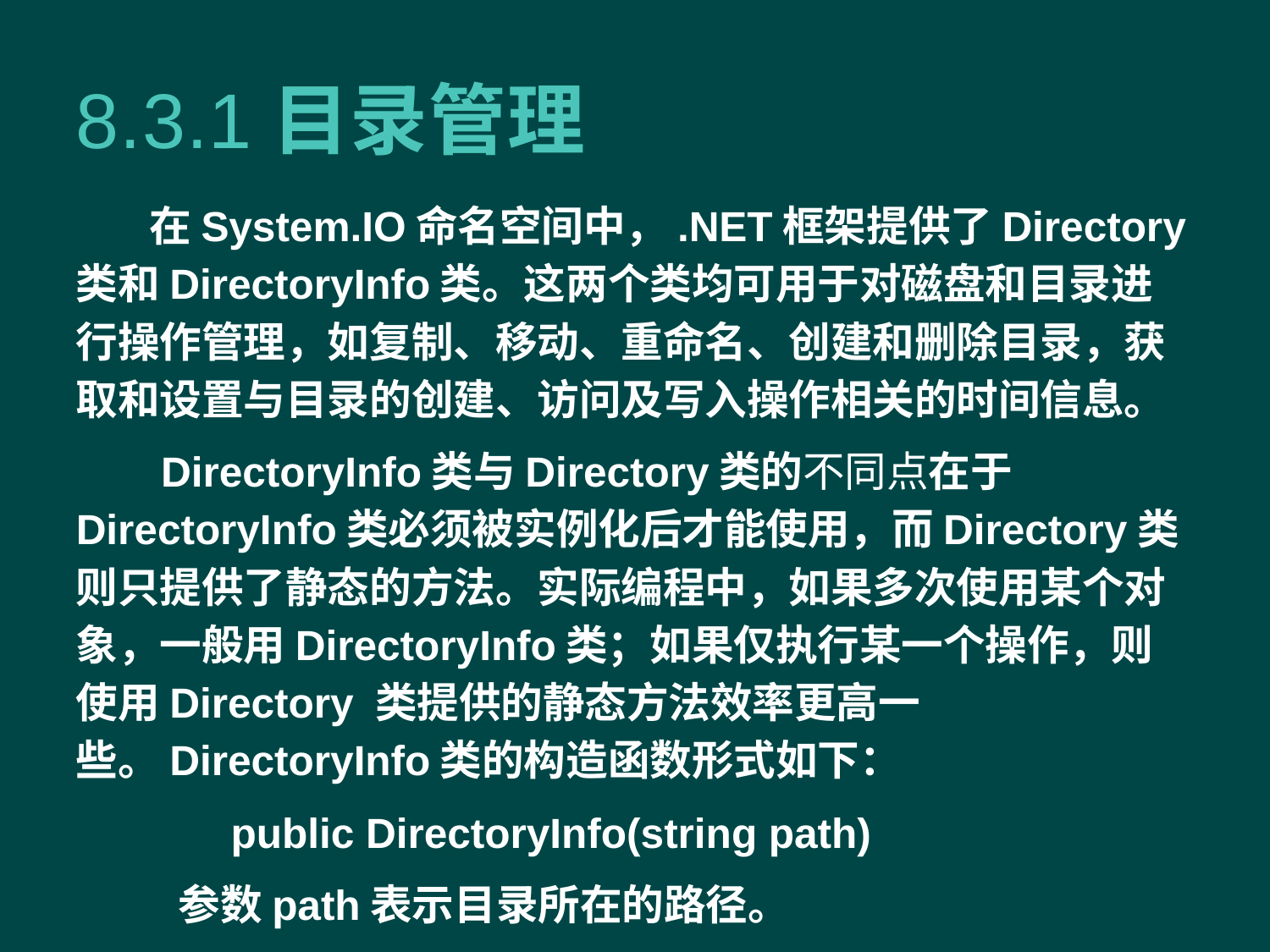

# 8.3.1目录管理
在System.IO命名空间中，.NET框架提供了Directory类和DirectoryInfo类。这两个类均可用于对磁盘和目录进行操作管理，如复制、移动、重命名、创建和删除目录，获取和设置与目录的创建、访问及写入操作相关的时间信息。
 DirectoryInfo类与Directory类的不同点在于DirectoryInfo类必须被实例化后才能使用，而Directory类则只提供了静态的方法。实际编程中，如果多次使用某个对象，一般用DirectoryInfo类；如果仅执行某一个操作，则使用Directory 类提供的静态方法效率更高一些。DirectoryInfo类的构造函数形式如下：
       public DirectoryInfo(string path)
  参数path表示目录所在的路径。